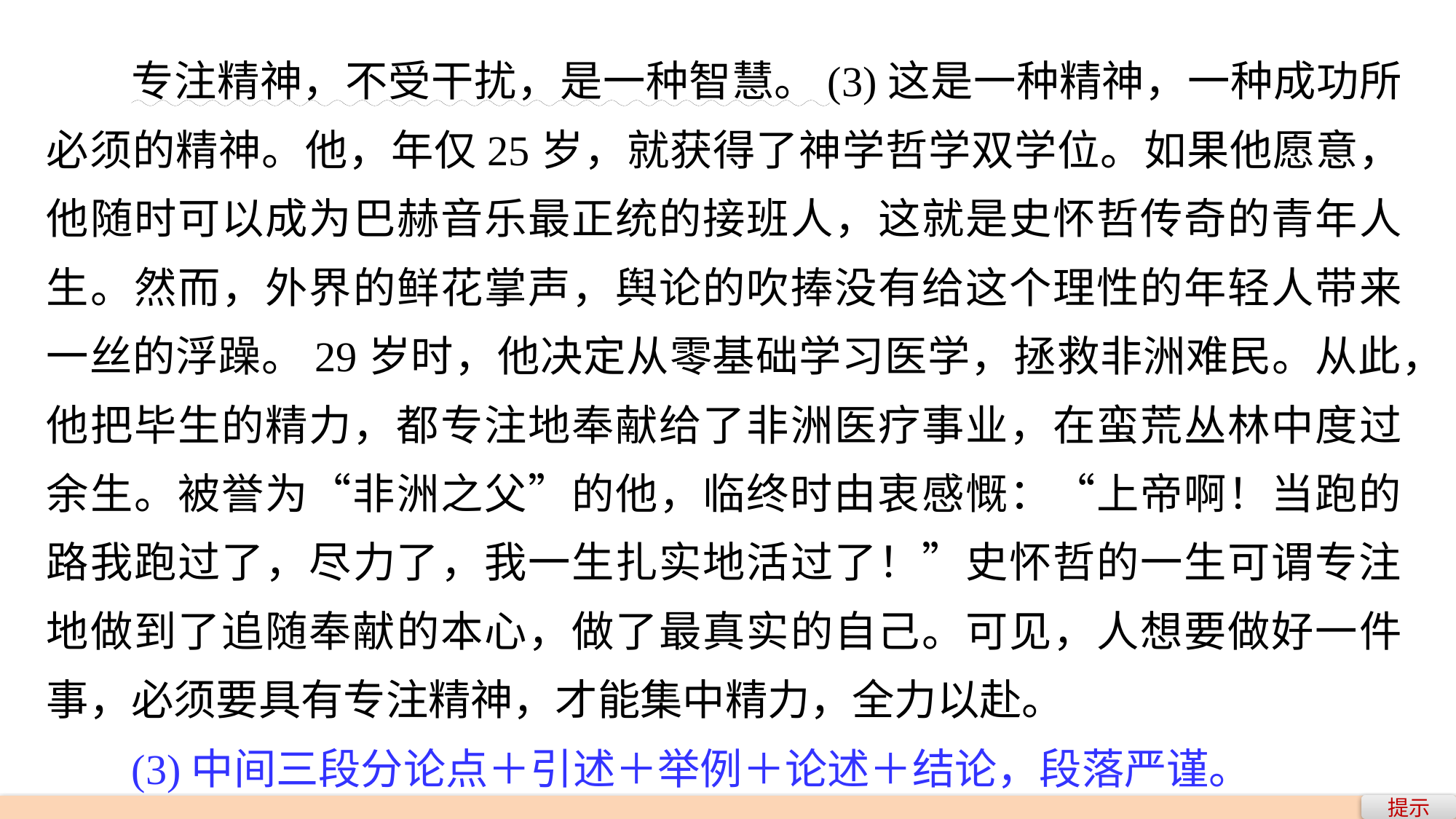

专注精神，不受干扰，是一种智慧。(3)这是一种精神，一种成功所必须的精神。他，年仅25岁，就获得了神学哲学双学位。如果他愿意，他随时可以成为巴赫音乐最正统的接班人，这就是史怀哲传奇的青年人生。然而，外界的鲜花掌声，舆论的吹捧没有给这个理性的年轻人带来一丝的浮躁。29岁时，他决定从零基础学习医学，拯救非洲难民。从此，他把毕生的精力，都专注地奉献给了非洲医疗事业，在蛮荒丛林中度过余生。被誉为“非洲之父”的他，临终时由衷感慨：“上帝啊！当跑的路我跑过了，尽力了，我一生扎实地活过了！”史怀哲的一生可谓专注地做到了追随奉献的本心，做了最真实的自己。可见，人想要做好一件事，必须要具有专注精神，才能集中精力，全力以赴。
(3)中间三段分论点＋引述＋举例＋论述＋结论，段落严谨。
提示